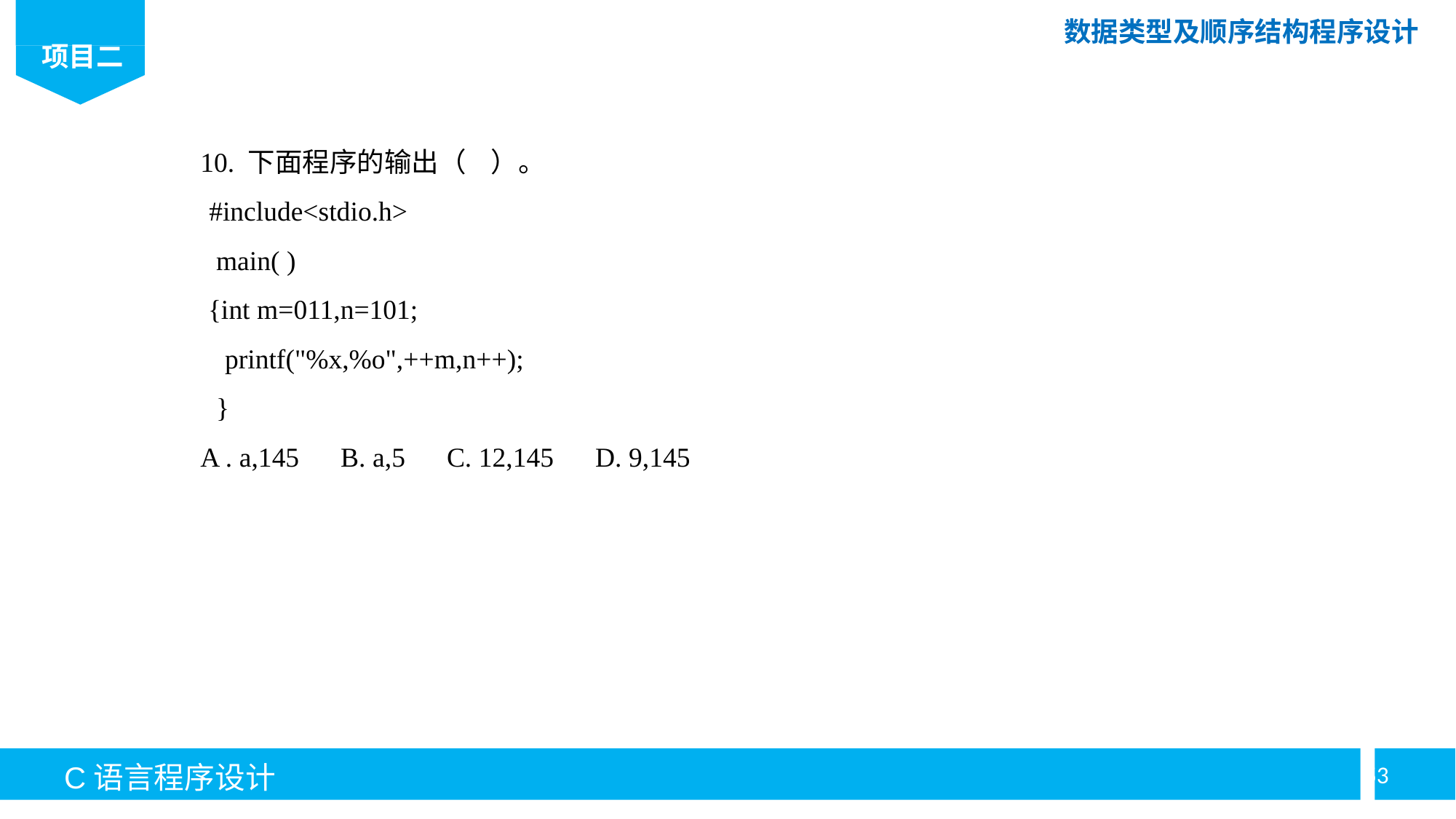

10. 下面程序的输出（    ）。
#include<stdio.h>
main( )
{int m=011,n=101;
printf("%x,%o",++m,n++);
}
A . a,145      B. a,5      C. 12,145      D. 9,145